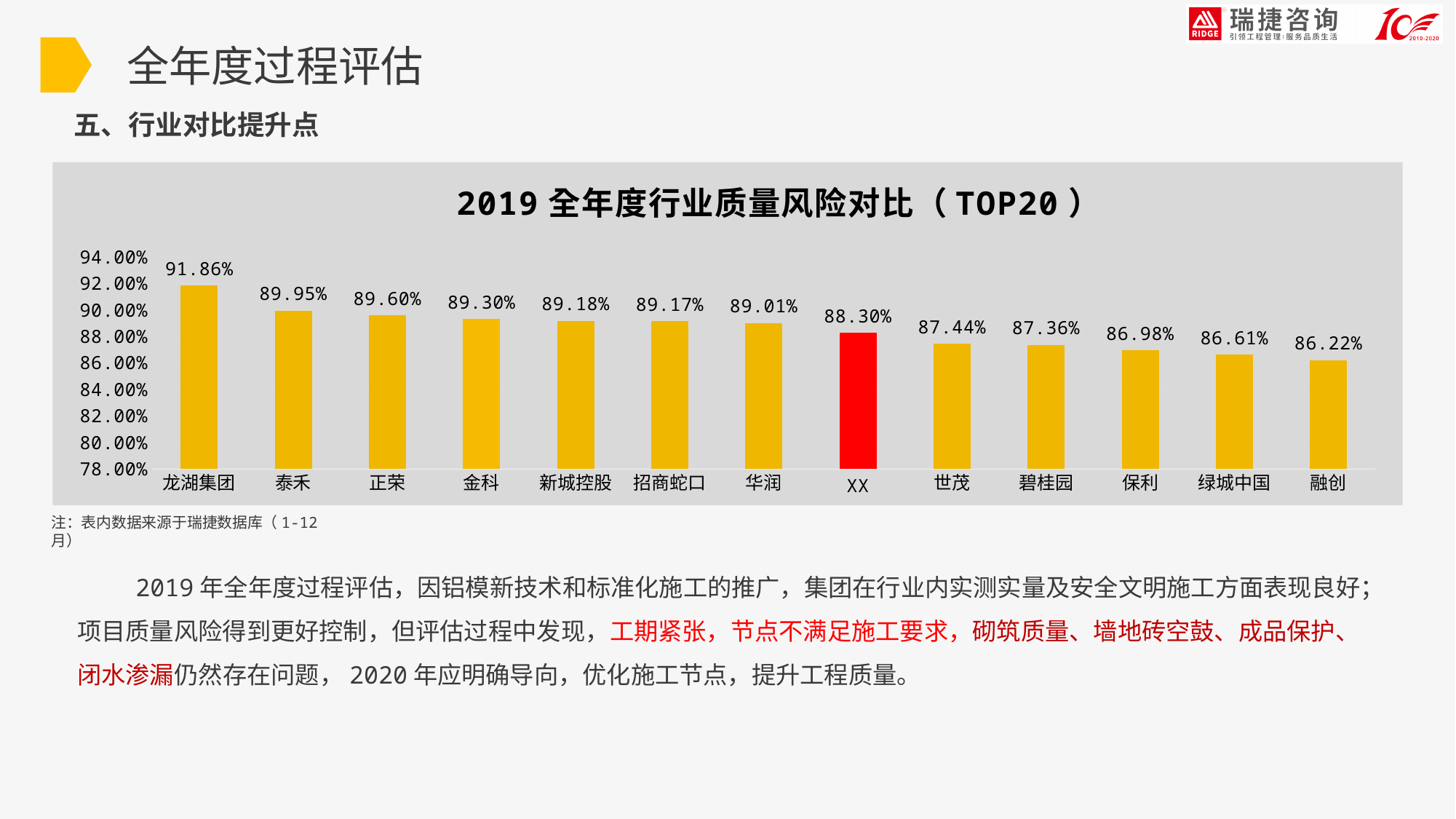

全年度过程评估

五、行业对比提升点

### Chart: 2019全年度行业质量风险对比（TOP20）

| Category | 质量风险 |
|---|---|
| 龙湖集团 | 0.9186 |
| 泰禾 | 0.8995 |
| 正荣 | 0.896 |
| 金科 | 0.893 |
| 新城控股 | 0.8918 |
| 招商蛇口 | 0.8917 |
| 华润 | 0.8901 |
| XX | 0.883 |
| 世茂 | 0.8744 |
| 碧桂园 | 0.8736 |
| 保利 | 0.8698 |
| 绿城中国 | 0.8661 |
| 融创 | 0.8622 |
注：表内数据来源于瑞捷数据库（1-12月）
    2019年全年度过程评估，因铝模新技术和标准化施工的推广，集团在行业内实测实量及安全文明施工方面表现良好；项目质量风险得到更好控制，但评估过程中发现，工期紧张，节点不满足施工要求，砌筑质量、墙地砖空鼓、成品保护、闭水渗漏仍然存在问题，2020年应明确导向，优化施工节点，提升工程质量。